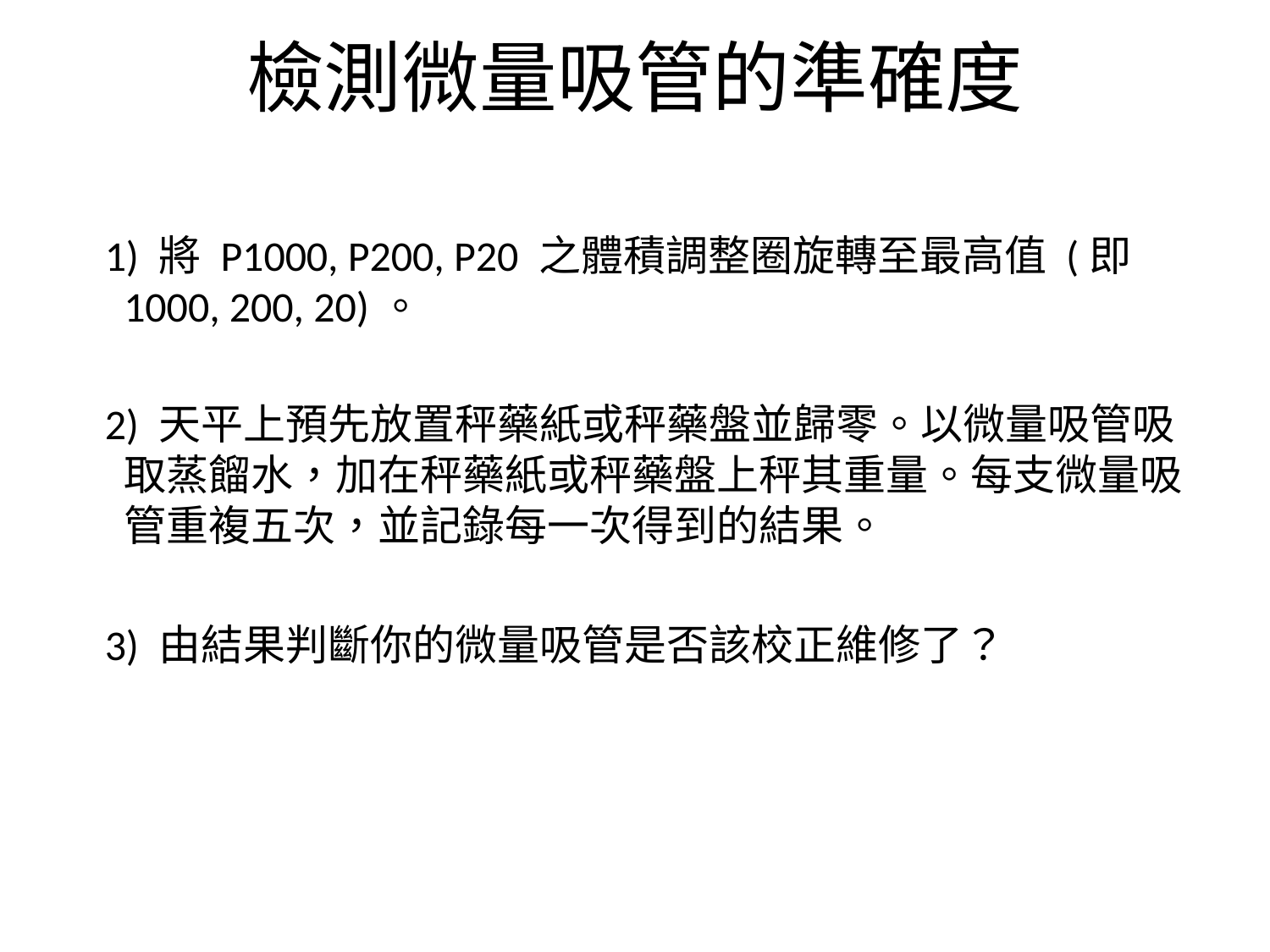

# 檢測微量吸管的準確度
   1) 將 P1000, P200, P20 之體積調整圈旋轉至最高值 (即 1000, 200, 20)。

   2) 天平上預先放置秤藥紙或秤藥盤並歸零。以微量吸管吸取蒸餾水，加在秤藥紙或秤藥盤上秤其重量。每支微量吸管重複五次，並記錄每一次得到的結果。

   3) 由結果判斷你的微量吸管是否該校正維修了？